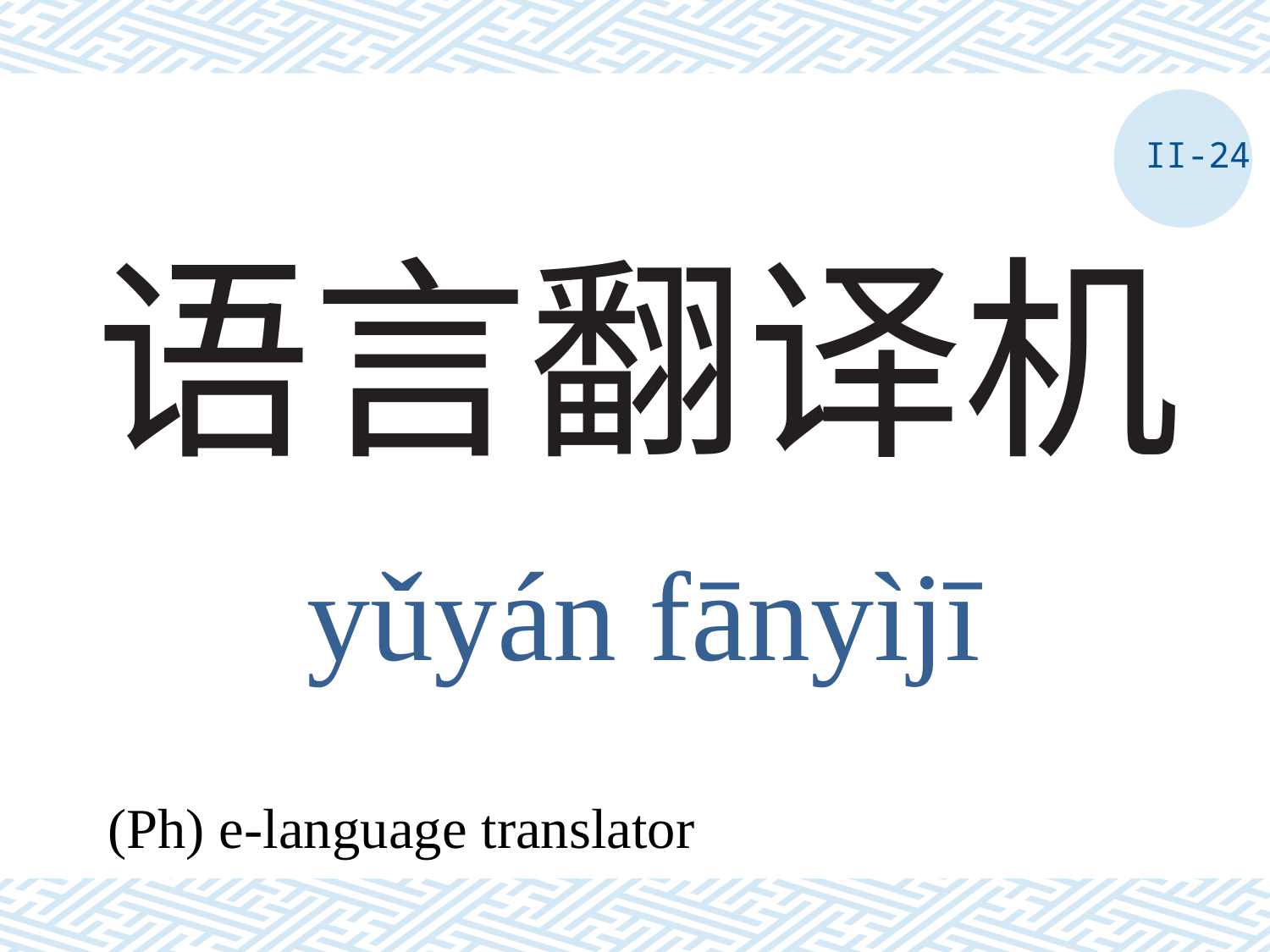

II-24

# 语言翻译机
yǔyán fānyìjī
(Ph) e-language translator